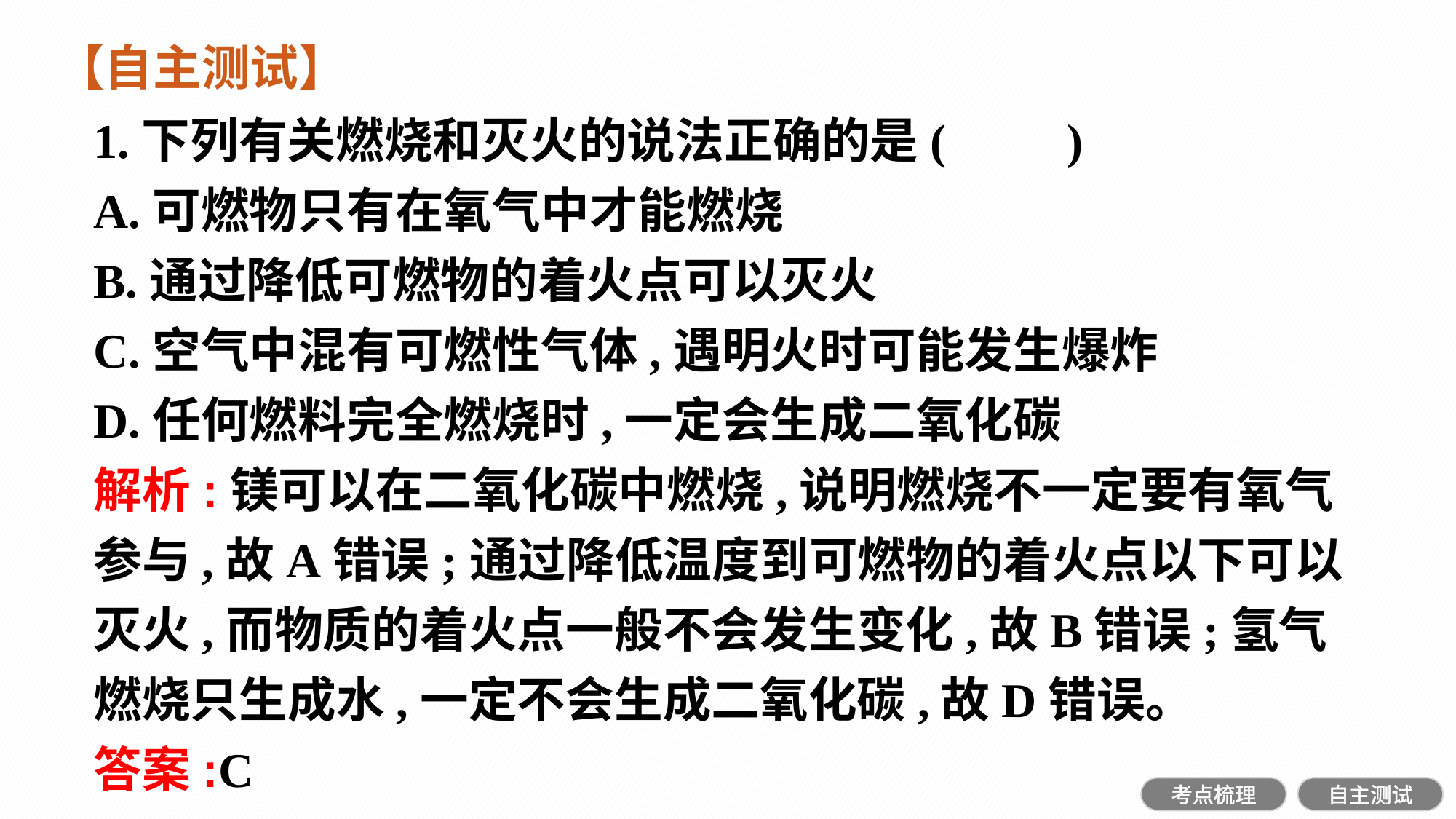

【自主测试】
1.下列有关燃烧和灭火的说法正确的是(　　)
A.可燃物只有在氧气中才能燃烧
B.通过降低可燃物的着火点可以灭火
C.空气中混有可燃性气体,遇明火时可能发生爆炸
D.任何燃料完全燃烧时,一定会生成二氧化碳
解析:镁可以在二氧化碳中燃烧,说明燃烧不一定要有氧气参与,故A错误;通过降低温度到可燃物的着火点以下可以灭火,而物质的着火点一般不会发生变化,故B错误;氢气燃烧只生成水,一定不会生成二氧化碳,故D错误。
答案:C